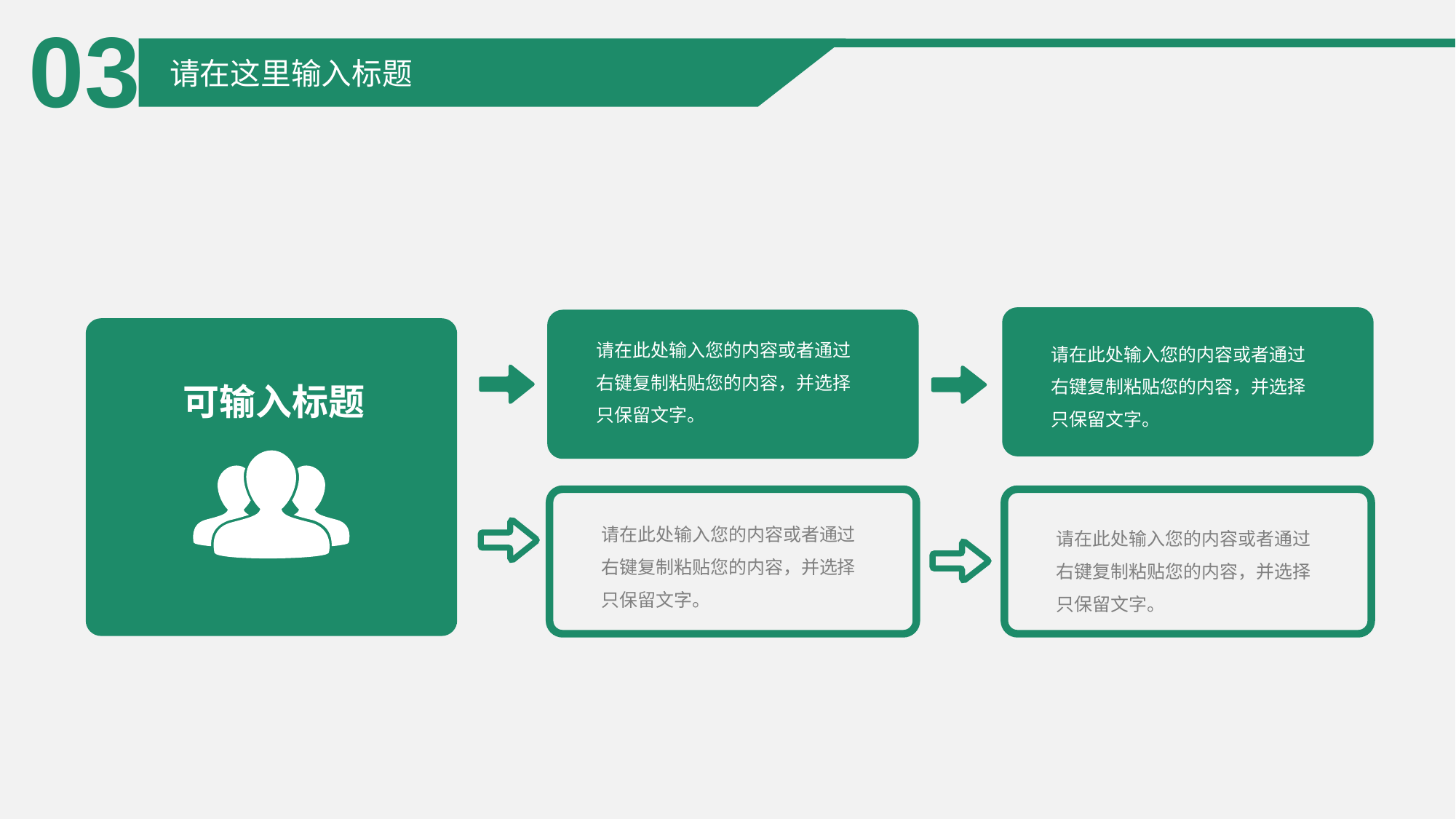

03
请在这里输入标题

请在此处输入您的内容或者通过右键复制粘贴您的内容，并选择只保留文字。
请在此处输入您的内容或者通过右键复制粘贴您的内容，并选择只保留文字。

可输入标题

请在此处输入您的内容或者通过右键复制粘贴您的内容，并选择只保留文字。
请在此处输入您的内容或者通过右键复制粘贴您的内容，并选择只保留文字。